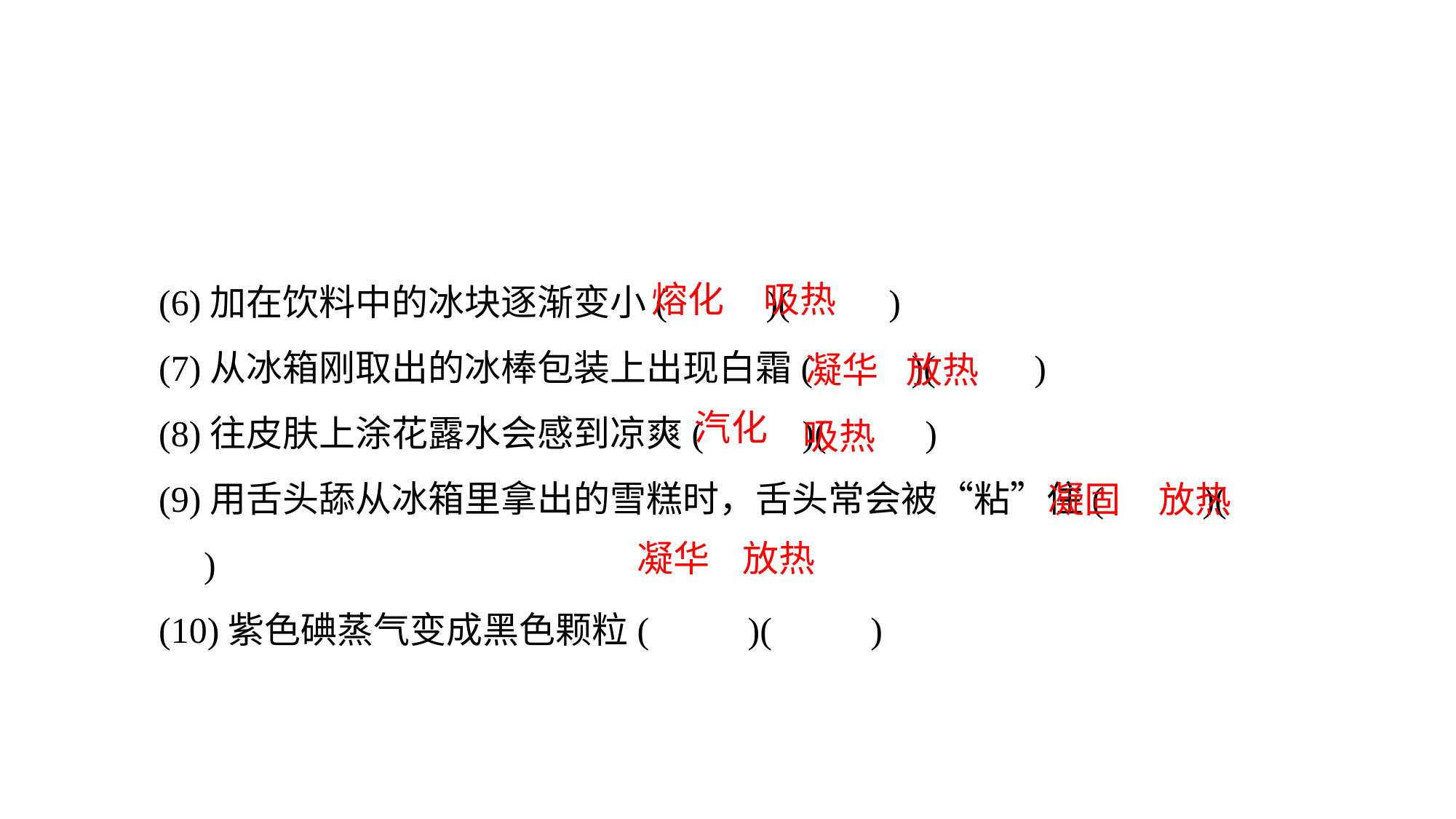

(6)加在饮料中的冰块逐渐变小(　 　)(　 　)
(7)从冰箱刚取出的冰棒包装上出现白霜(　 　)(　 　)
(8)往皮肤上涂花露水会感到凉爽(　　 )(　 　)
(9)用舌头舔从冰箱里拿出的雪糕时，舌头常会被“粘”住(　　 )(　 　)
(10)紫色碘蒸气变成黑色颗粒(　 　)(　 　)
熔化
吸热
凝华
放热
汽化
吸热
凝固
放热
凝华
放热